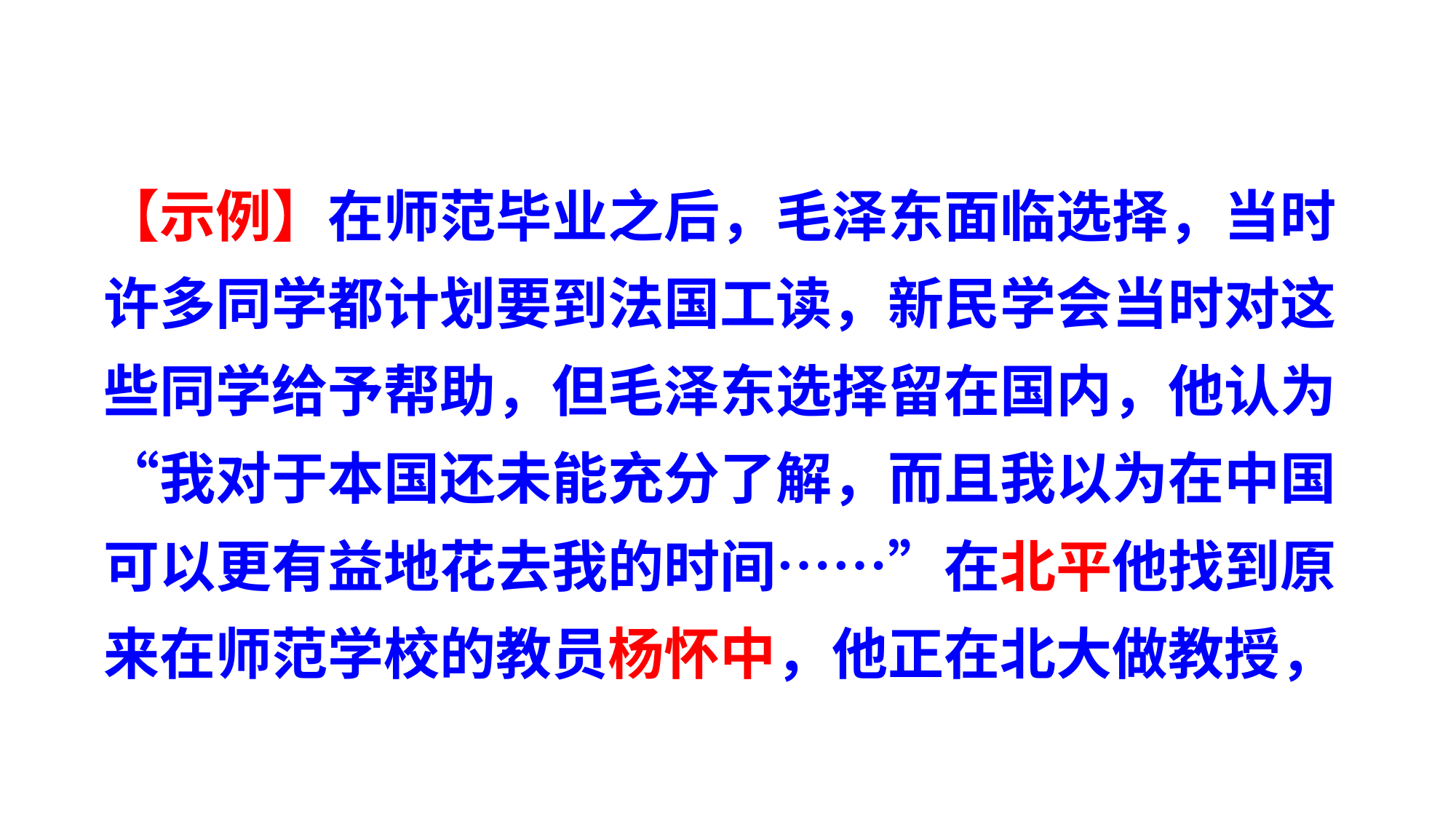

【示例】在师范毕业之后，毛泽东面临选择，当时许多同学都计划要到法国工读，新民学会当时对这些同学给予帮助，但毛泽东选择留在国内，他认为“我对于本国还未能充分了解，而且我以为在中国可以更有益地花去我的时间……”在北平他找到原来在师范学校的教员杨怀中，他正在北大做教授，